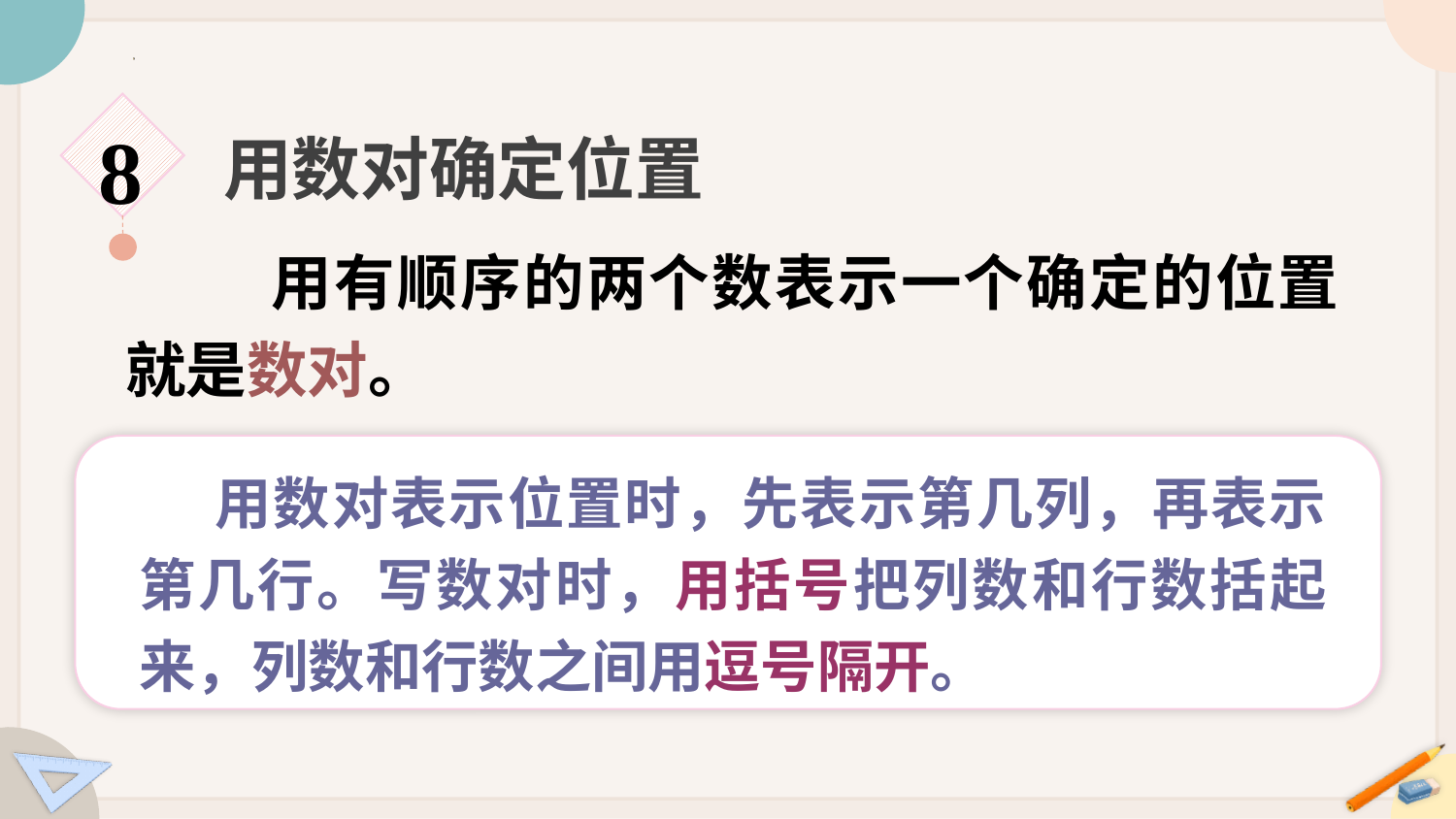

8

用数对确定位置
        用有顺序的两个数表示一个确定的位置就是数对。

    用数对表示位置时，先表示第几列，再表示第几行。写数对时，用括号把列数和行数括起来，列数和行数之间用逗号隔开。